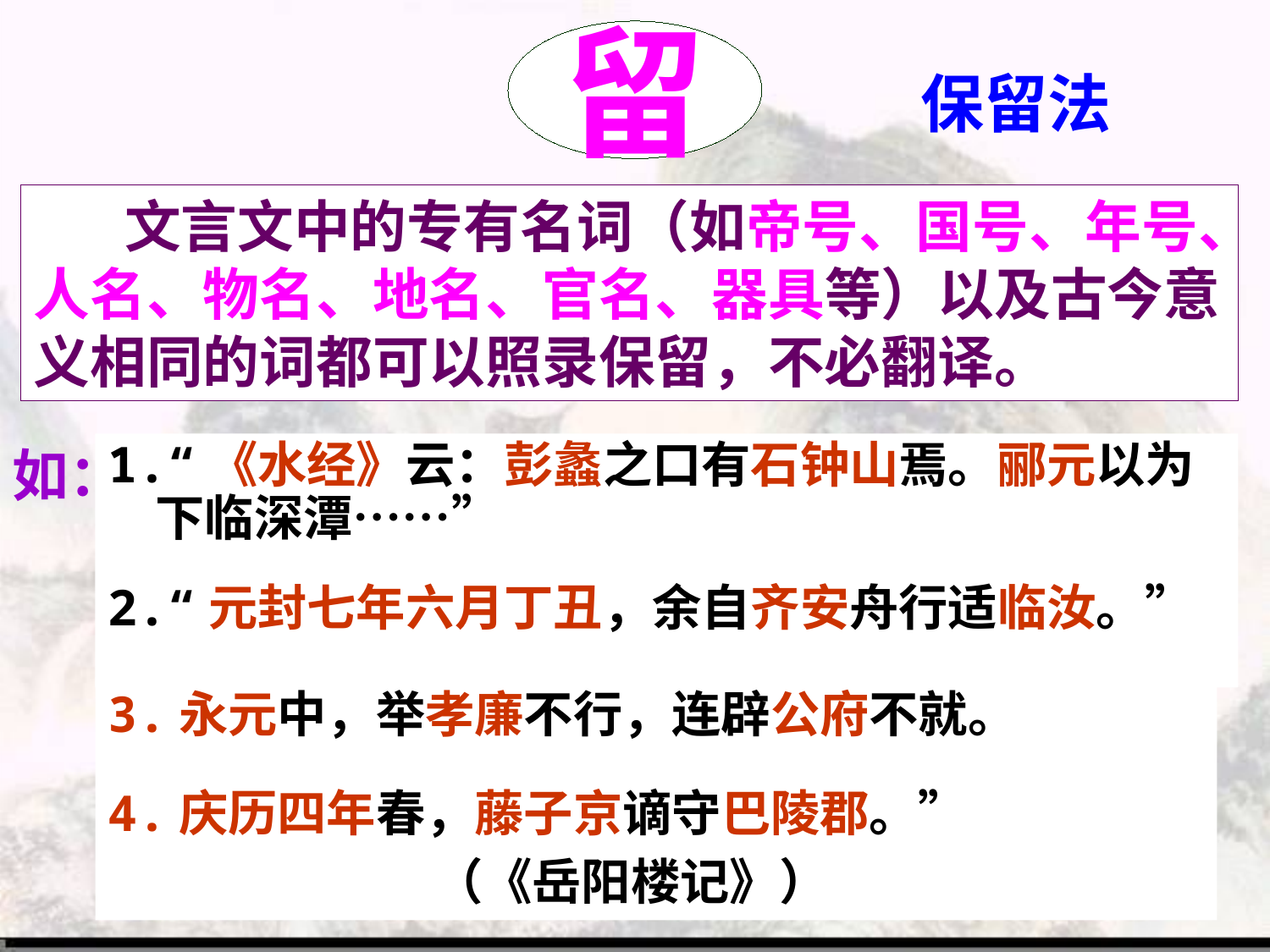

留
保留法
      文言文中的专有名词（如帝号、国号、年号、人名、物名、地名、官名、器具等）以及古今意义相同的词都可以照录保留，不必翻译。
如：
1.“《水经》云：彭蠡之口有石钟山焉。郦元以为下临深潭……”

2.“元封七年六月丁丑，余自齐安舟行适临汝。”
1.“《水经》云：彭蠡之口有石钟山焉。郦元以为下临深潭……”

2.“元封七年六月丁丑，余自齐安舟行适临汝。”
3.永元中，举孝廉不行，连辟公府不就。

4.庆历四年春，藤子京谪守巴陵郡。”
                            （《岳阳楼记》）
3.永元中，举孝廉不行，连辟公府不就。

4.庆历四年春，藤子京谪守巴陵郡。”
                            （《岳阳楼记》）